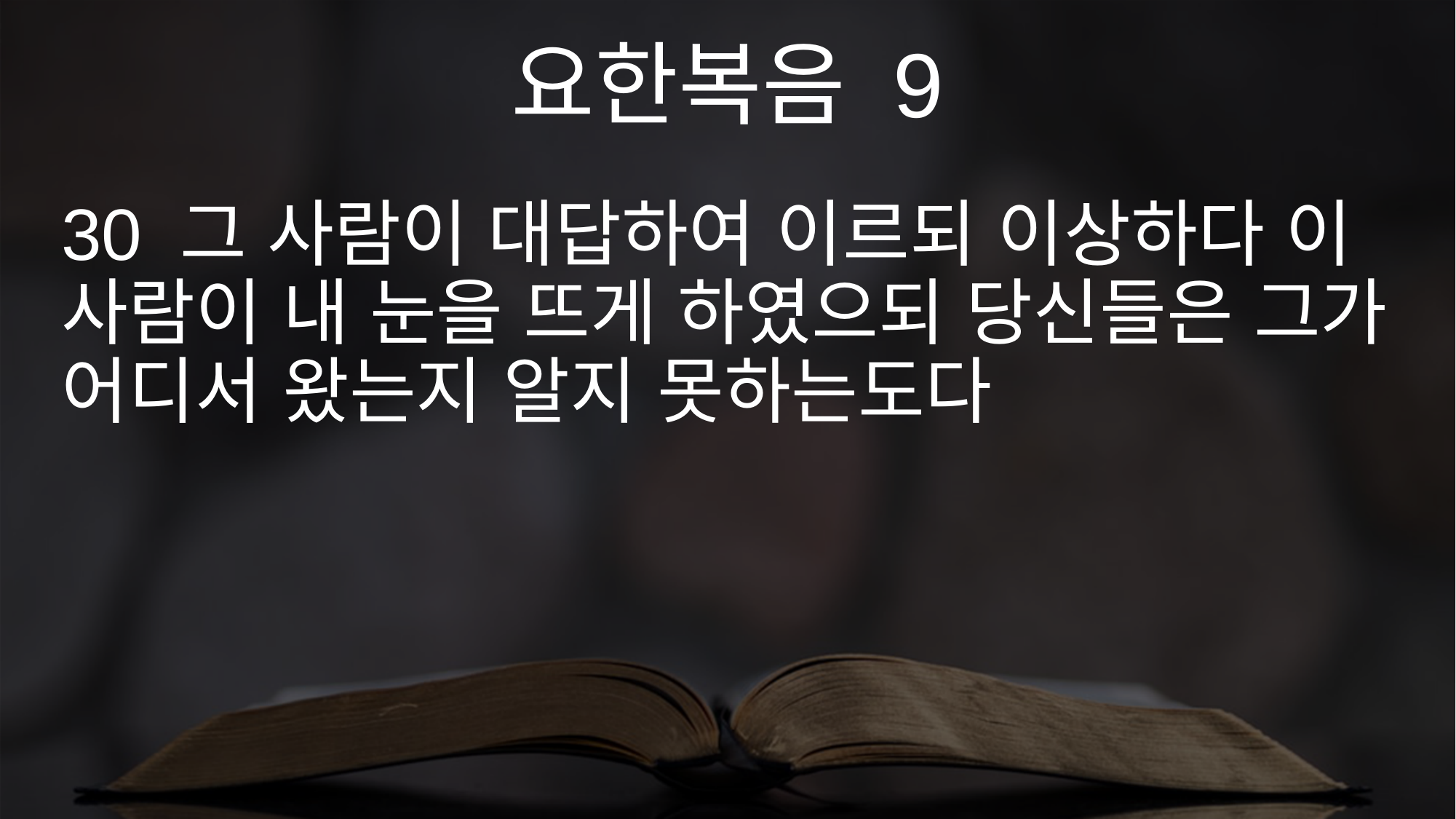

요한복음 9
30 그 사람이 대답하여 이르되 이상하다 이 사람이 내 눈을 뜨게 하였으되 당신들은 그가 어디서 왔는지 알지 못하는도다